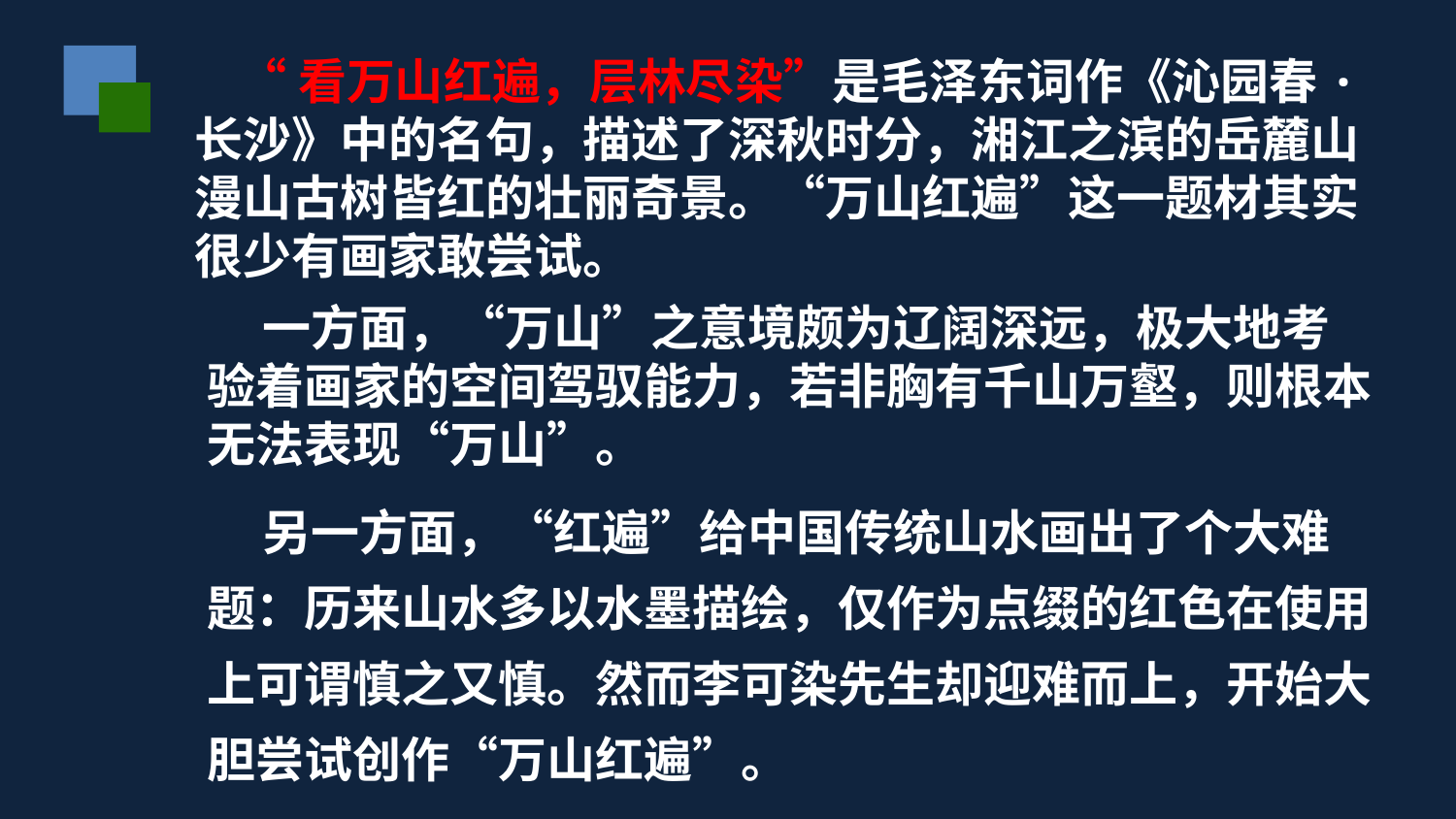

“看万山红遍，层林尽染”是毛泽东词作《沁园春·长沙》中的名句，描述了深秋时分，湘江之滨的岳麓山漫山古树皆红的壮丽奇景。“万山红遍”这一题材其实很少有画家敢尝试。
    一方面，“万山”之意境颇为辽阔深远，极大地考验着画家的空间驾驭能力，若非胸有千山万壑，则根本无法表现“万山”。
    另一方面，“红遍”给中国传统山水画出了个大难题：历来山水多以水墨描绘，仅作为点缀的红色在使用上可谓慎之又慎。然而李可染先生却迎难而上，开始大胆尝试创作“万山红遍”。